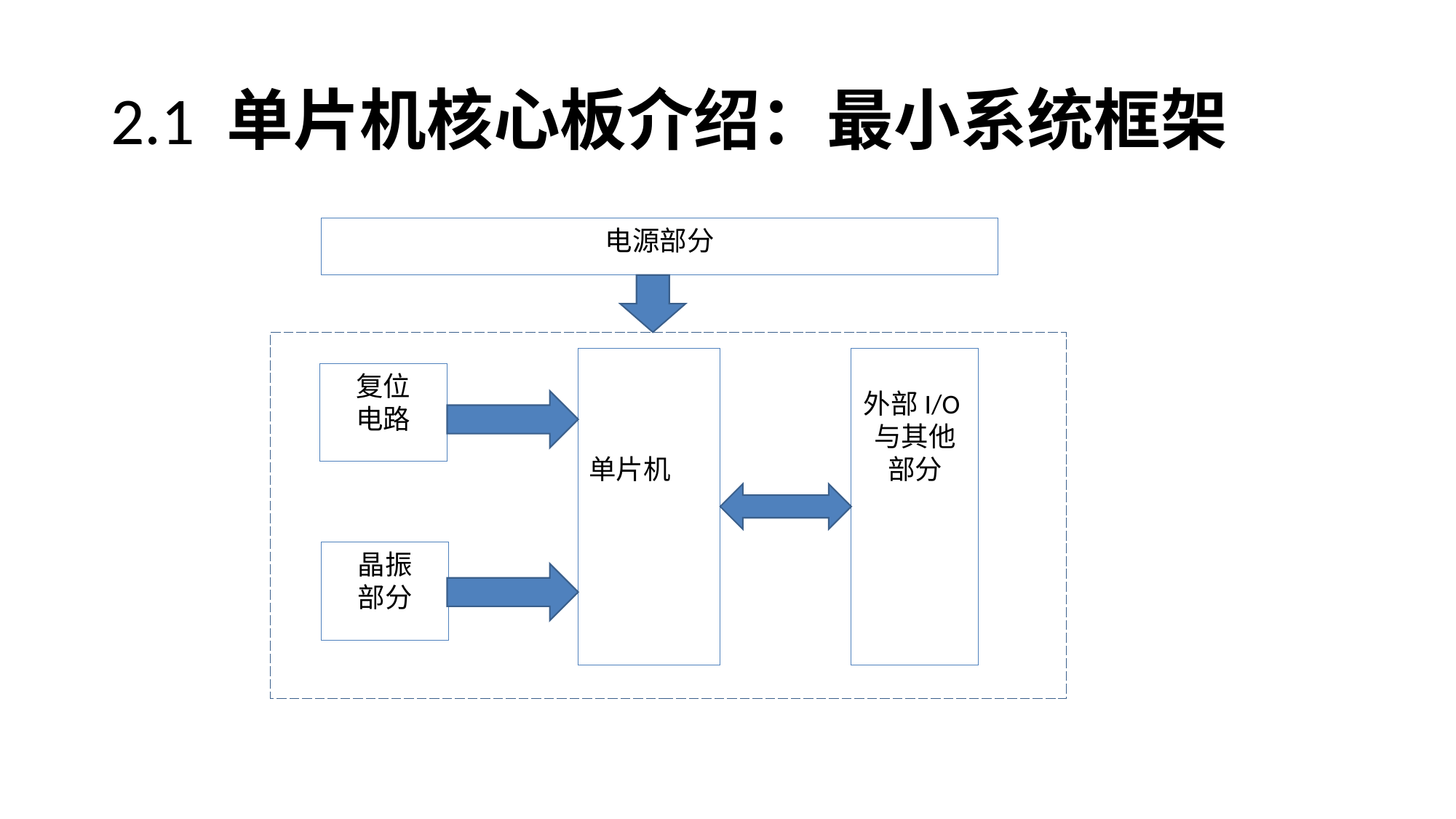

# 2.1 单片机核心板介绍：最小系统框架
电源部分

单片机

外部I/O与其他部分
复位
电路

晶振
部分